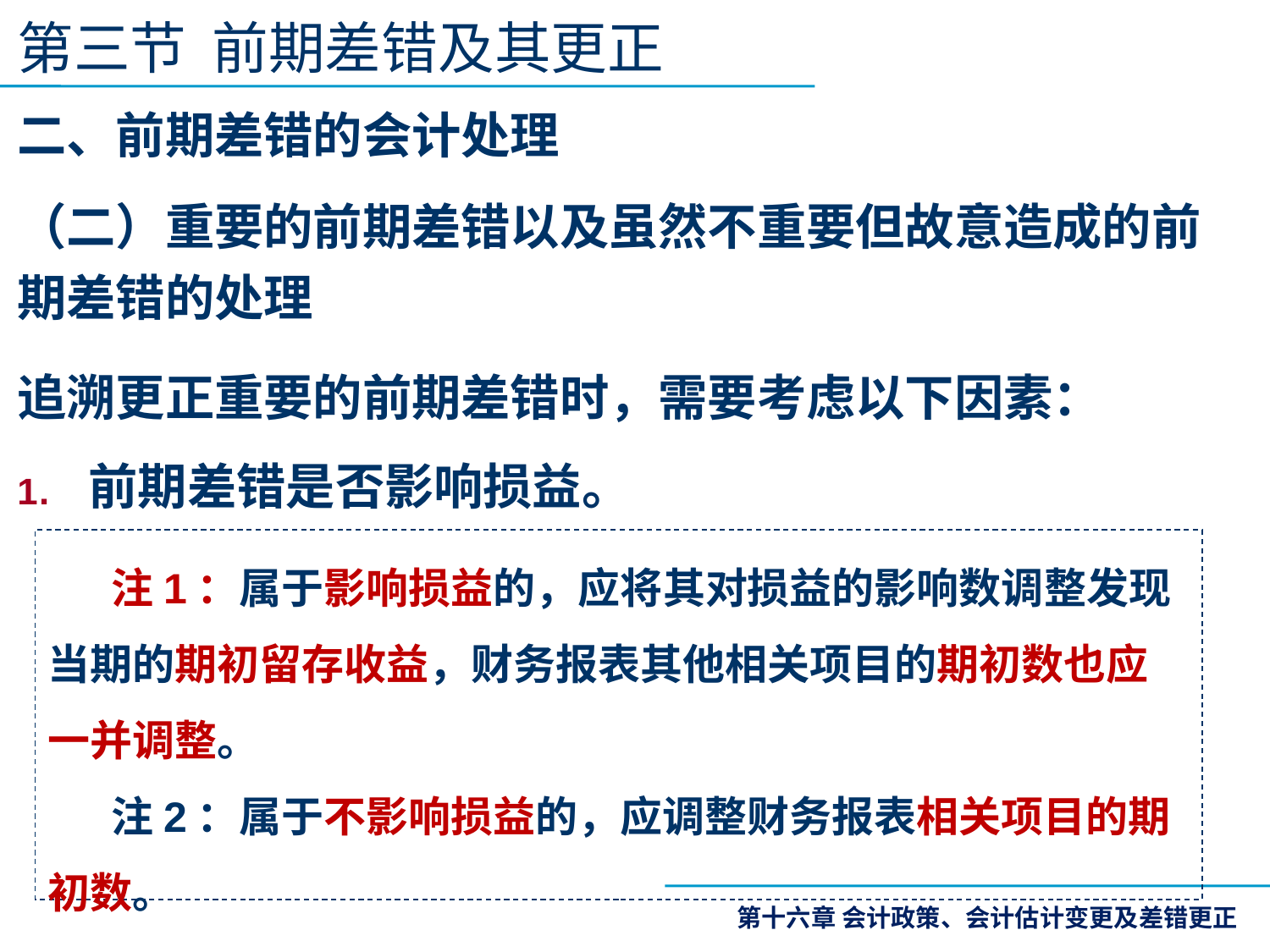

第三节  前期差错及其更正
二、前期差错的会计处理
（二）重要的前期差错以及虽然不重要但故意造成的前期差错的处理
追溯更正重要的前期差错时，需要考虑以下因素：
前期差错是否影响损益。
注1：属于影响损益的，应将其对损益的影响数调整发现当期的期初留存收益，财务报表其他相关项目的期初数也应一并调整。
注2：属于不影响损益的，应调整财务报表相关项目的期初数。